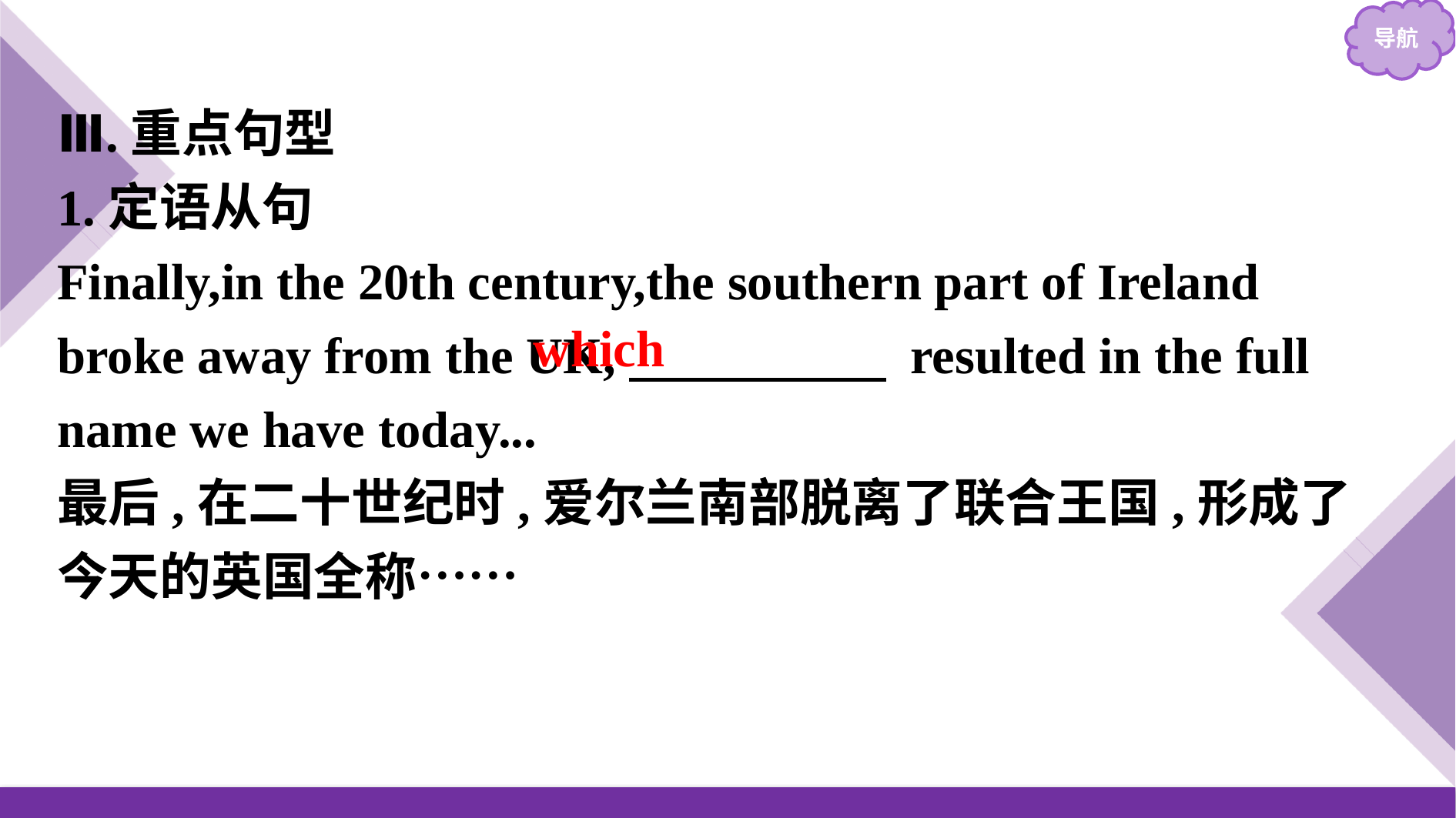

Ⅲ.重点句型
1.定语从句
Finally,in the 20th century,the southern part of Ireland broke away from the UK,　　　　　 resulted in the full name we have today...
最后,在二十世纪时,爱尔兰南部脱离了联合王国,形成了今天的英国全称……
which